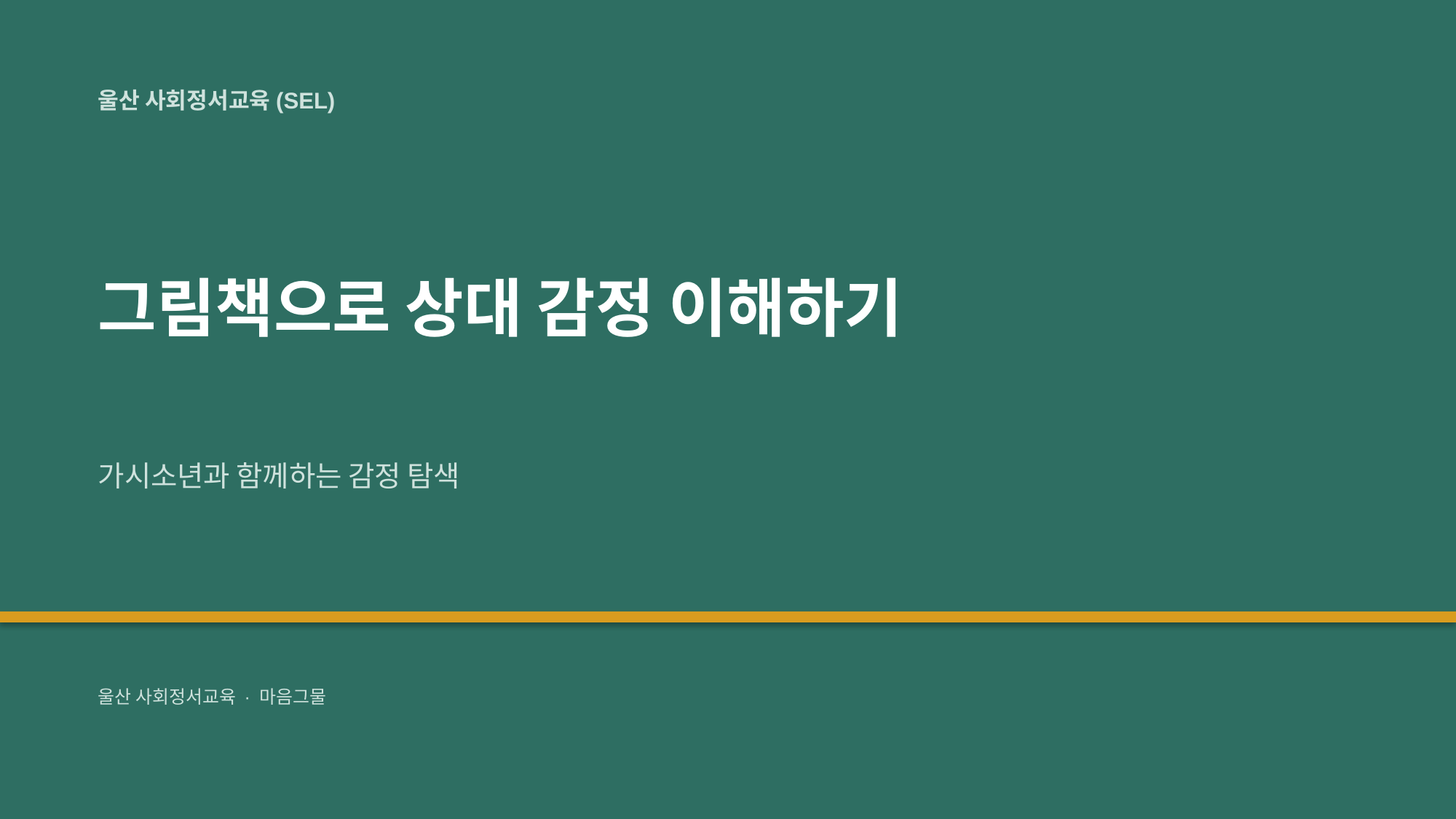

울산 사회정서교육(SEL)
그림책으로 상대 감정 이해하기
가시소년과 함께하는 감정 탐색

울산 사회정서교육 · 마음그물